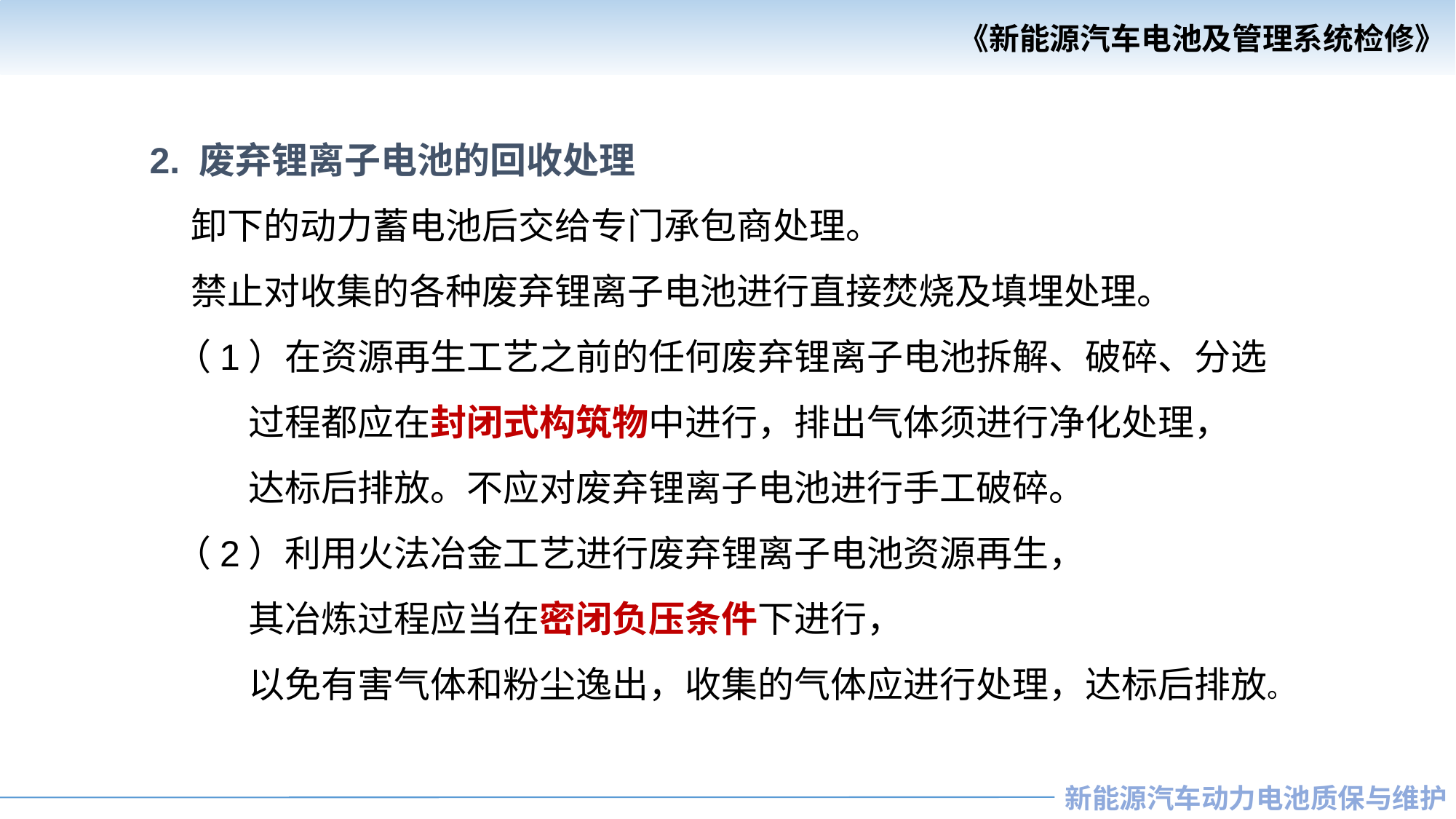

2. 废弃锂离子电池的回收处理
    卸下的动力蓄电池后交给专门承包商处理。
    禁止对收集的各种废弃锂离子电池进行直接焚烧及填埋处理。
  （1）在资源再生工艺之前的任何废弃锂离子电池拆解、破碎、分选
           过程都应在封闭式构筑物中进行，排出气体须进行净化处理，
           达标后排放。不应对废弃锂离子电池进行手工破碎。
  （2）利用火法冶金工艺进行废弃锂离子电池资源再生，
           其冶炼过程应当在密闭负压条件下进行，
           以免有害气体和粉尘逸出，收集的气体应进行处理，达标后排放。